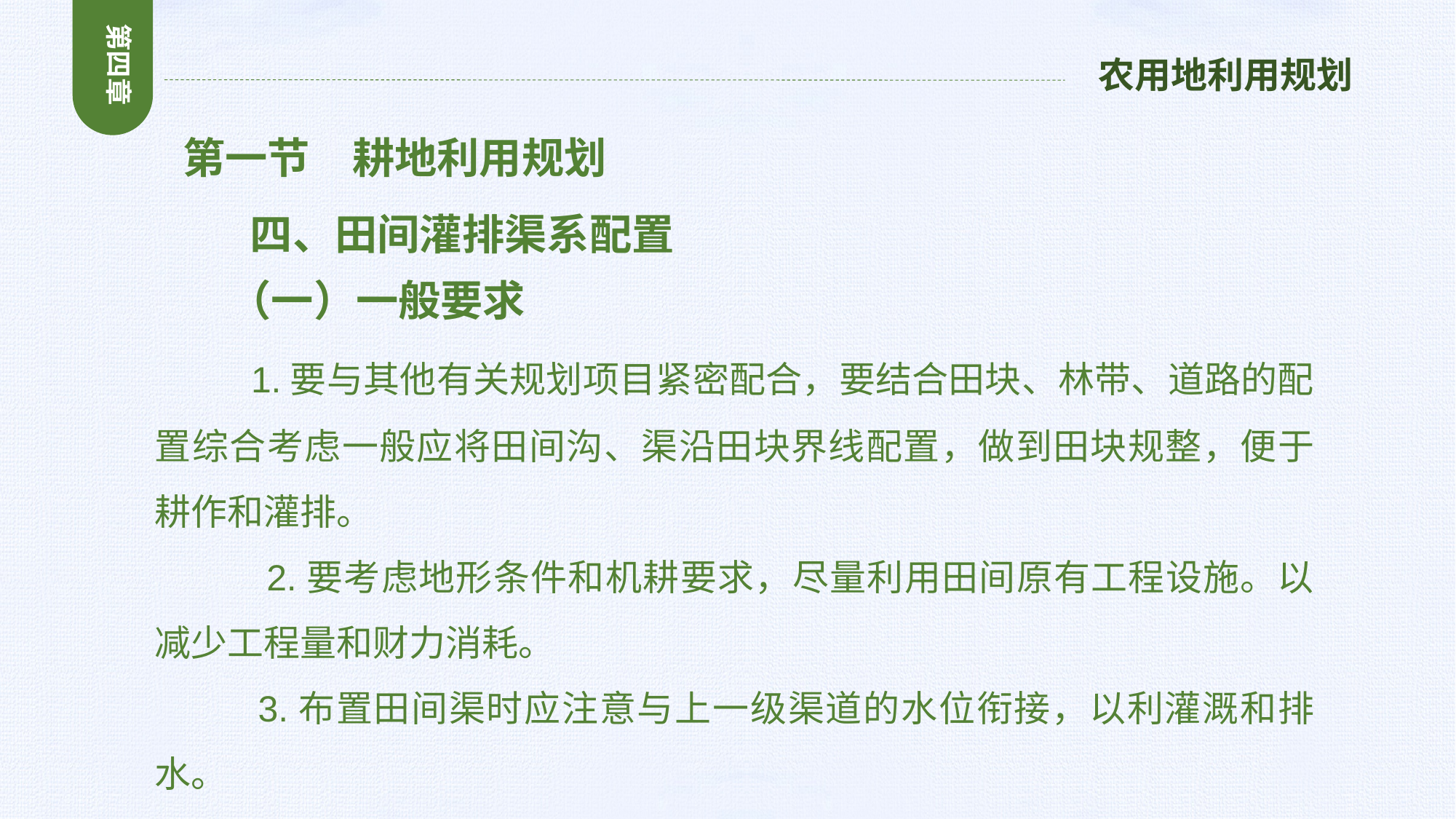

第四章
农用地利用规划

 第一节　耕地利用规划
        四、田间灌排渠系配置
        （一）一般要求
        1.要与其他有关规划项目紧密配合，要结合田块、林带、道路的配置综合考虑一般应将田间沟、渠沿田块界线配置，做到田块规整，便于耕作和灌排。
          2.要考虑地形条件和机耕要求，尽量利用田间原有工程设施。以减少工程量和财力消耗。
         3.布置田间渠时应注意与上一级渠道的水位衔接，以利灌溉和排水。